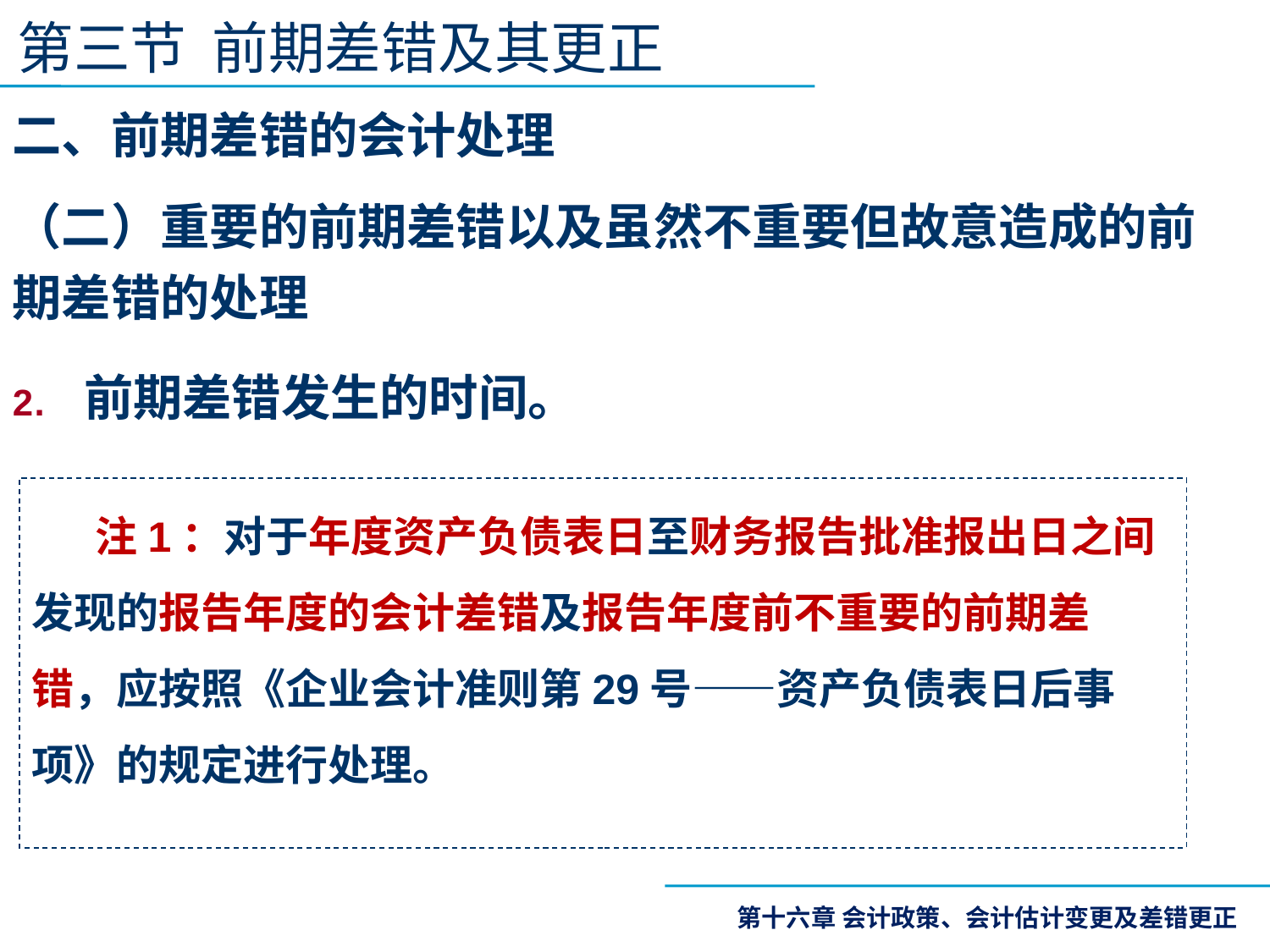

第三节  前期差错及其更正
二、前期差错的会计处理
（二）重要的前期差错以及虽然不重要但故意造成的前期差错的处理
前期差错发生的时间。
注1：对于年度资产负债表日至财务报告批准报出日之间发现的报告年度的会计差错及报告年度前不重要的前期差错，应按照《企业会计准则第29号——资产负债表日后事项》的规定进行处理。